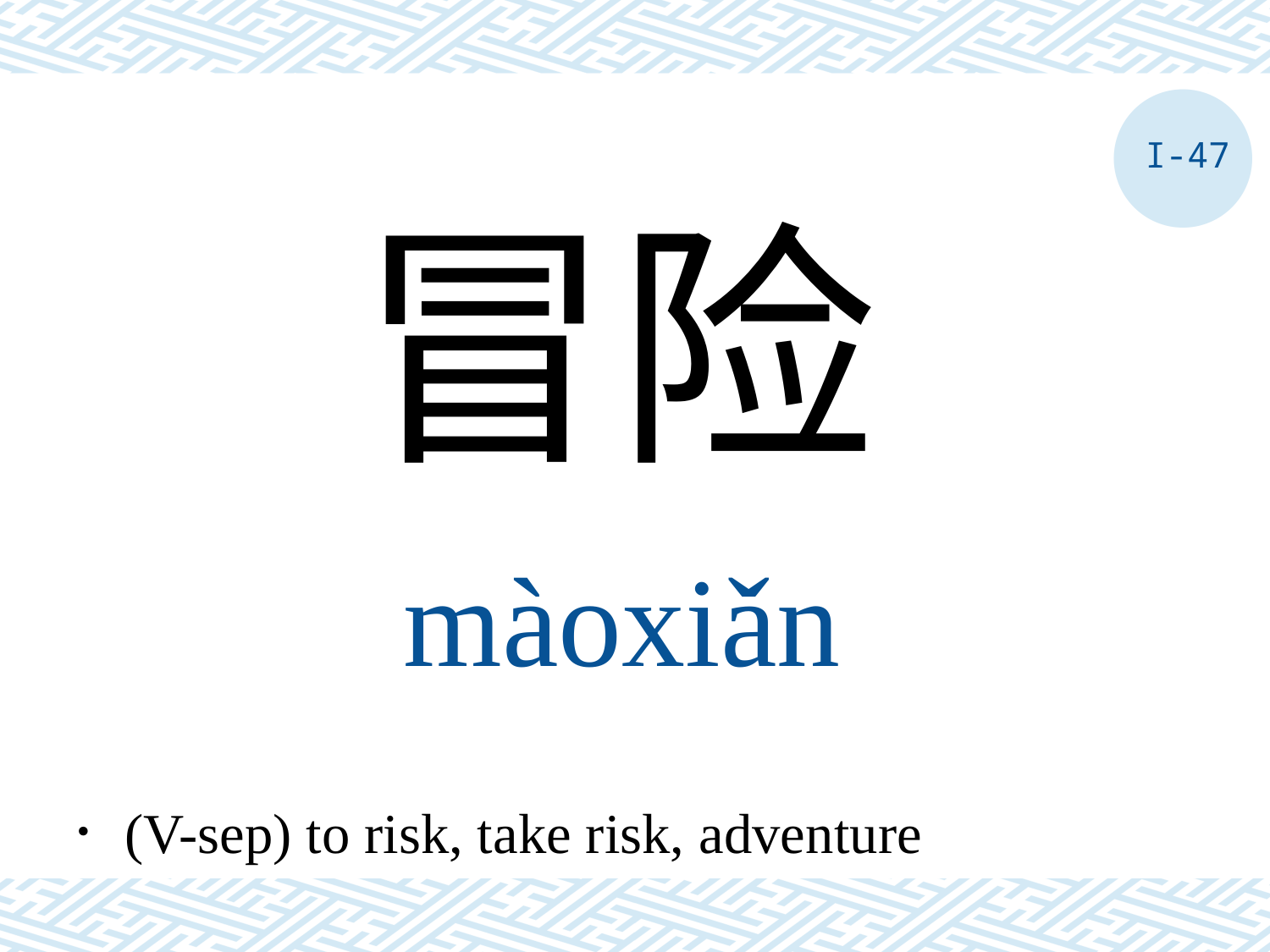

I-47

冒险
màoxiǎn
．(V-sep) to risk, take risk, adventure